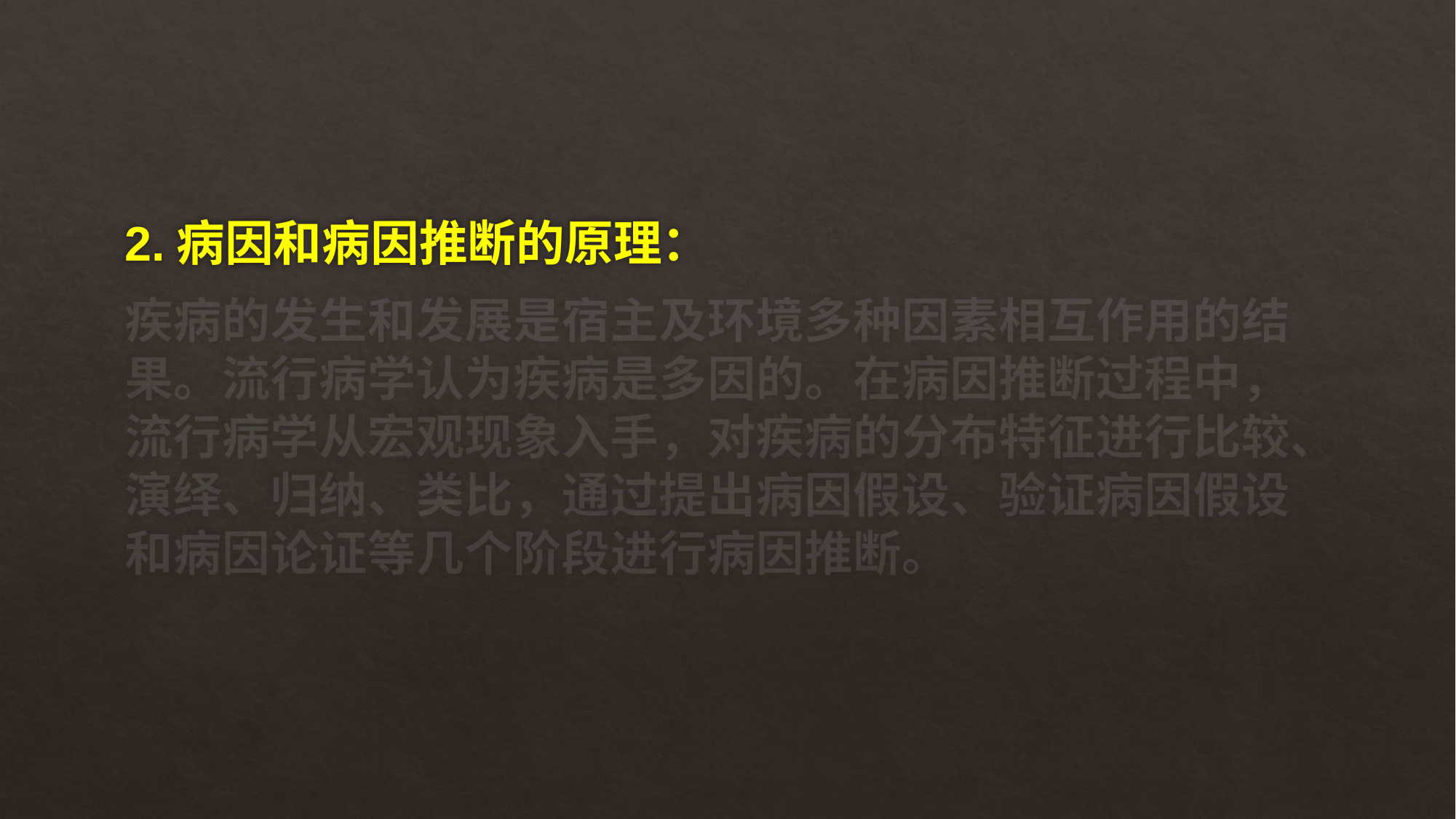

#
2.病因和病因推断的原理：
疾病的发生和发展是宿主及环境多种因素相互作用的结果。流行病学认为疾病是多因的。在病因推断过程中，流行病学从宏观现象入手，对疾病的分布特征进行比较、演绎、归纳、类比，通过提出病因假设、验证病因假设和病因论证等几个阶段进行病因推断。